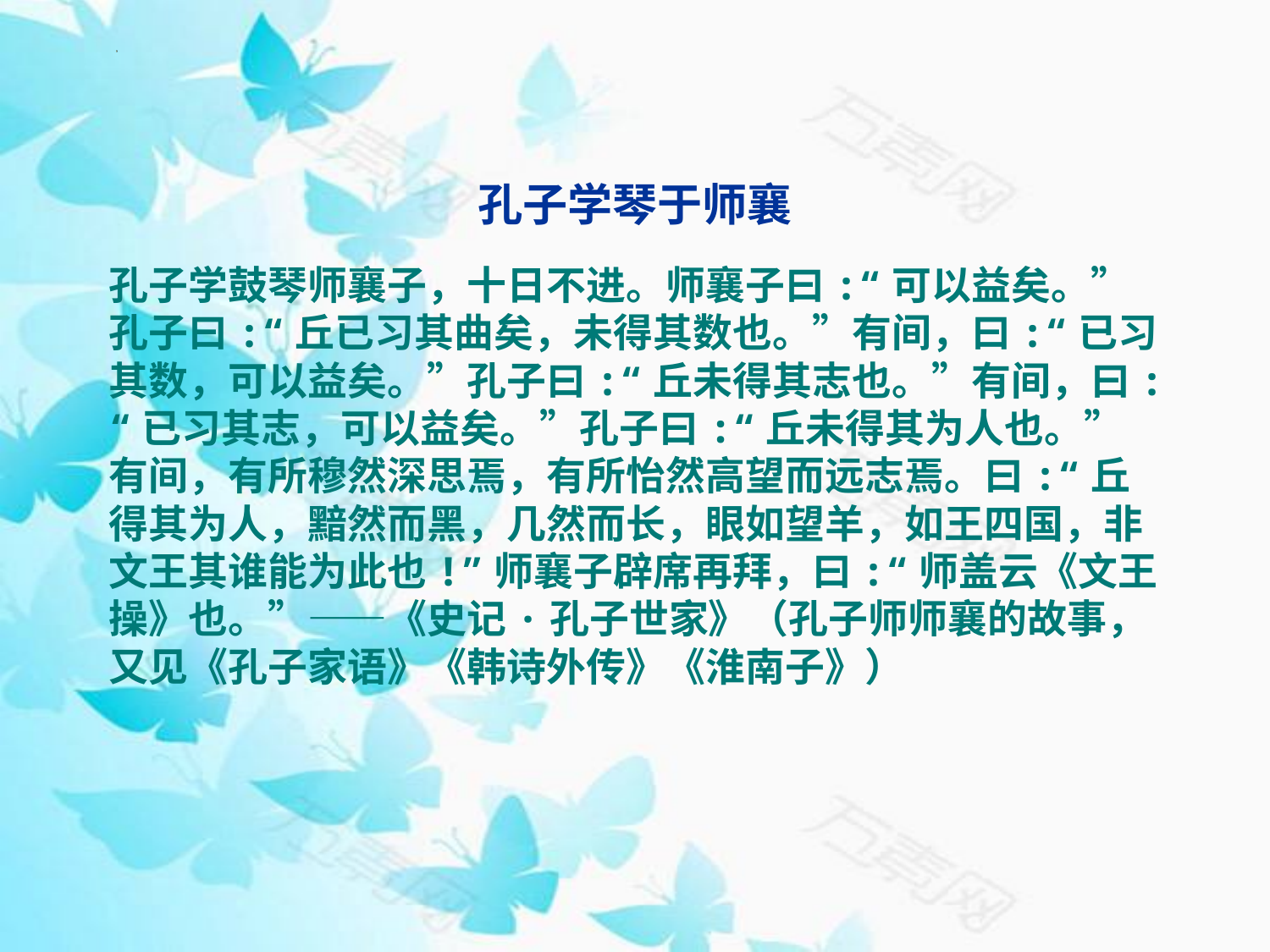

# 孔子学琴于师襄
孔子学鼓琴师襄子，十日不进。师襄子曰:“可以益矣。”孔子曰:“丘已习其曲矣，未得其数也。”有间，曰:“已习其数，可以益矣。”孔子曰:“丘未得其志也。”有间，曰:“已习其志，可以益矣。”孔子曰:“丘未得其为人也。”有间，有所穆然深思焉，有所怡然高望而远志焉。曰:“丘得其为人，黯然而黑，几然而长，眼如望羊，如王四国，非文王其谁能为此也!”师襄子辟席再拜，曰:“师盖云《文王操》也。”——《史记·孔子世家》（孔子师师襄的故事，又见《孔子家语》《韩诗外传》《淮南子》）